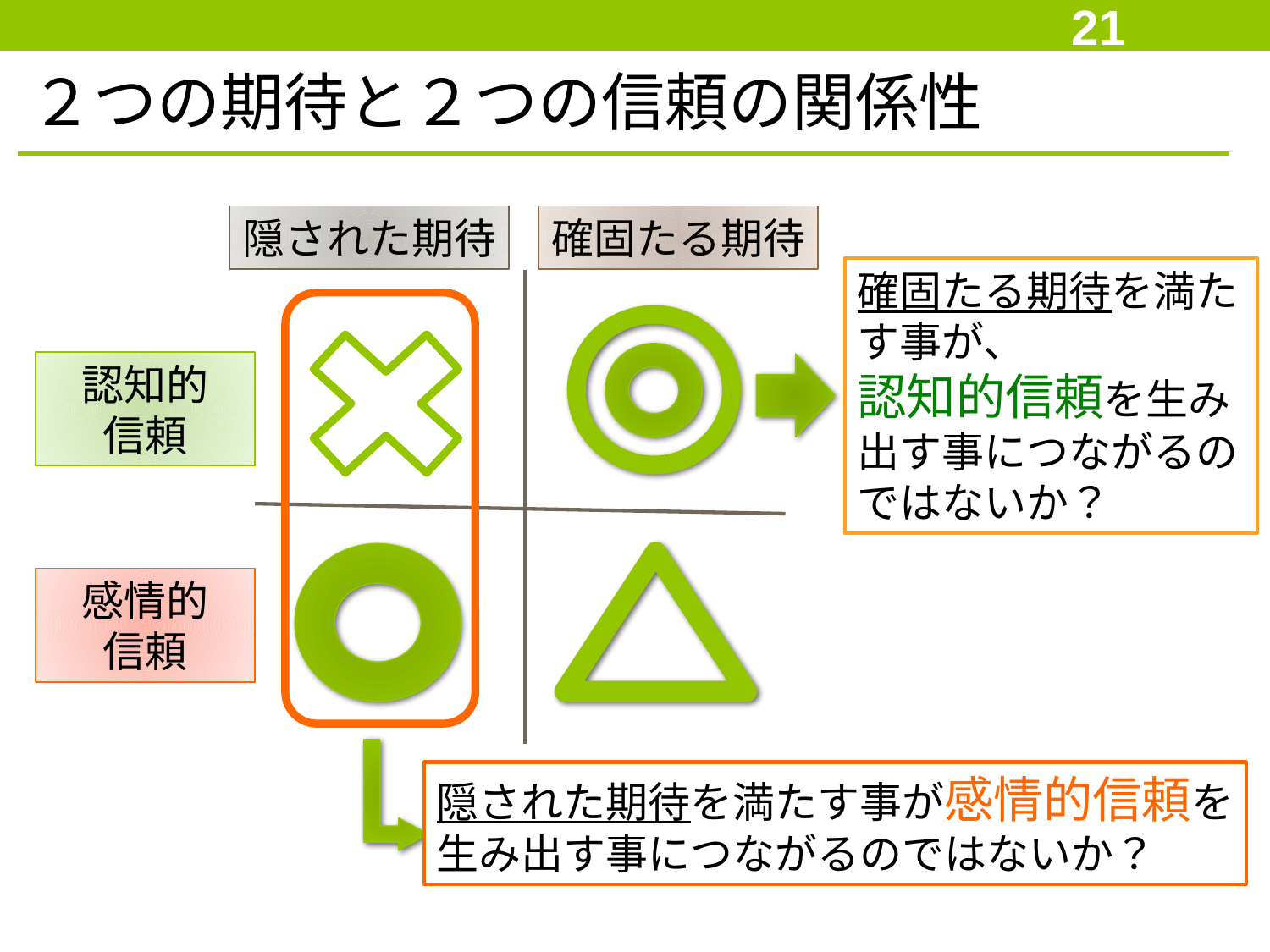

21
２つの期待と２つの信頼の関係性
隠された期待
確固たる期待
確固たる期待を満たす事が、
認知的信頼を生み出す事につながるのではないか？

認知的
信頼

感情的
信頼
隠された期待を満たす事が感情的信頼を
生み出す事につながるのではないか？